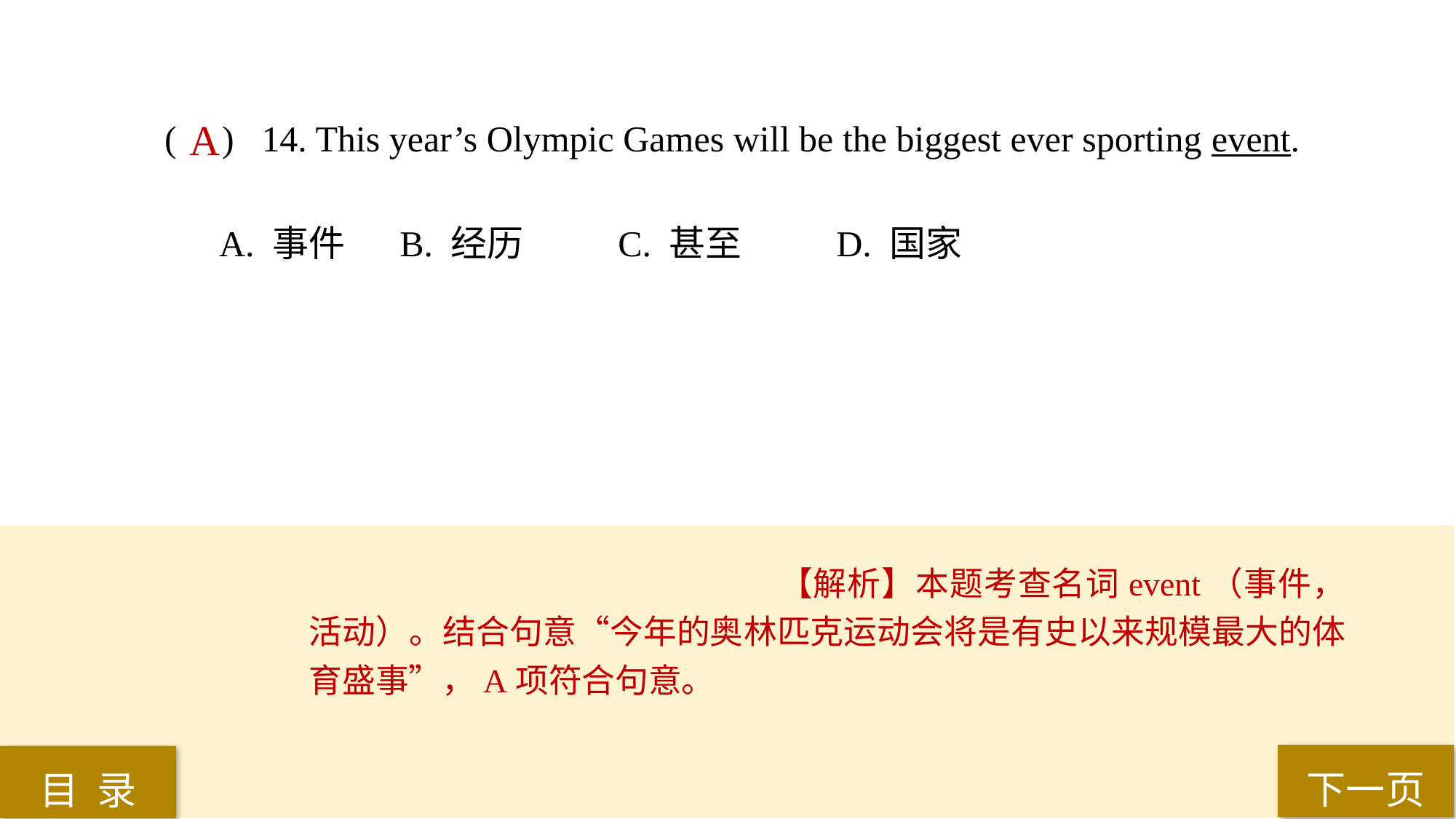

(     )   14. This year’s Olympic Games will be the biggest ever sporting event.

A. 事件	 B. 经历	 C. 甚至	 D. 国家
A
【解析】本题考查名词event（事件，活动）。结合句意“今年的奥林匹克运动会将是有史以来规模最大的体育盛事”，A项符合句意。